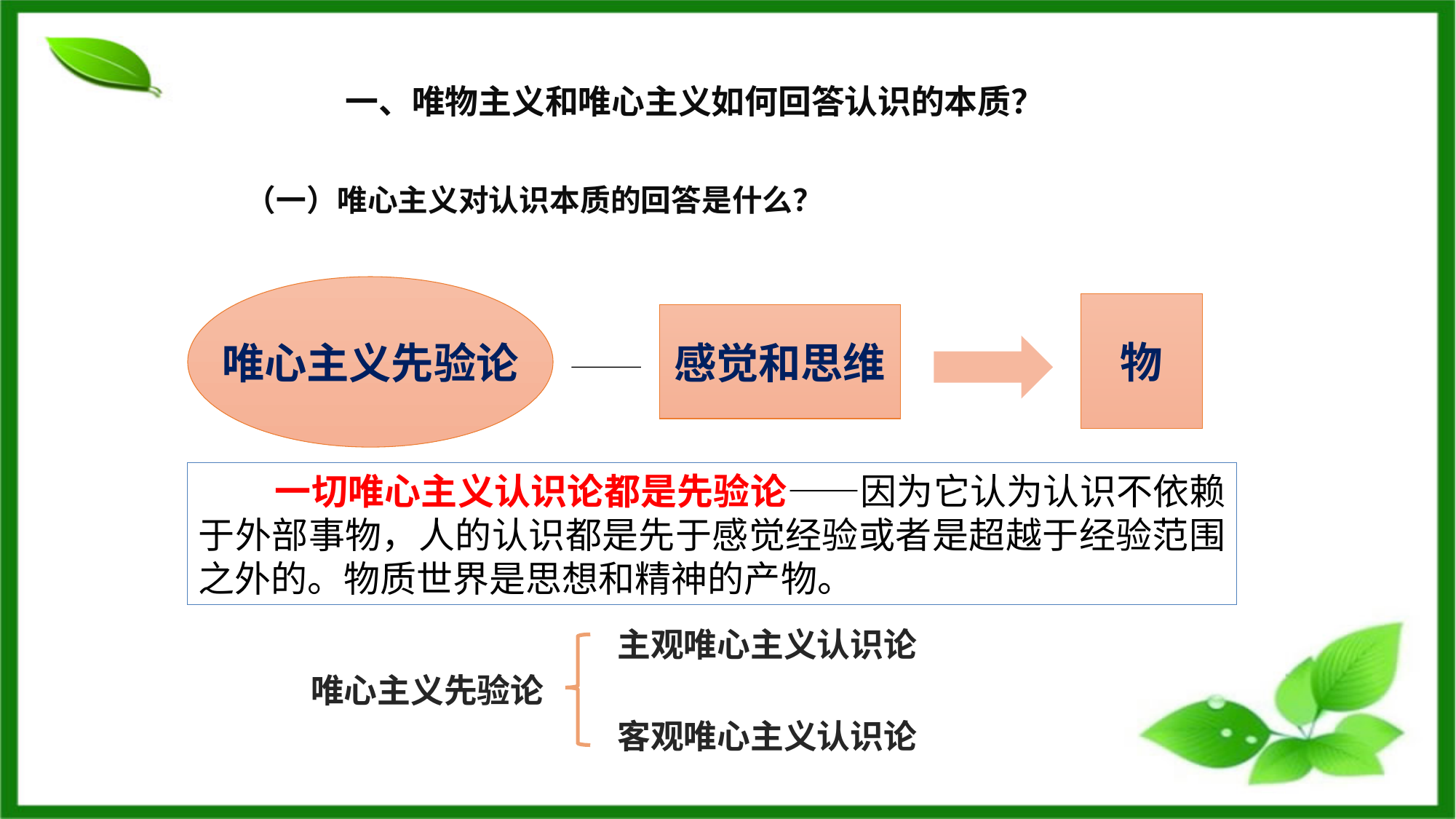

一、唯物主义和唯心主义如何回答认识的本质？
（一）唯心主义对认识本质的回答是什么？
唯心主义先验论
物
感觉和思维

        一切唯心主义认识论都是先验论——因为它认为认识不依赖于外部事物，人的认识都是先于感觉经验或者是超越于经验范围之外的。物质世界是思想和精神的产物。
主观唯心主义认识论

唯心主义先验论
客观唯心主义认识论